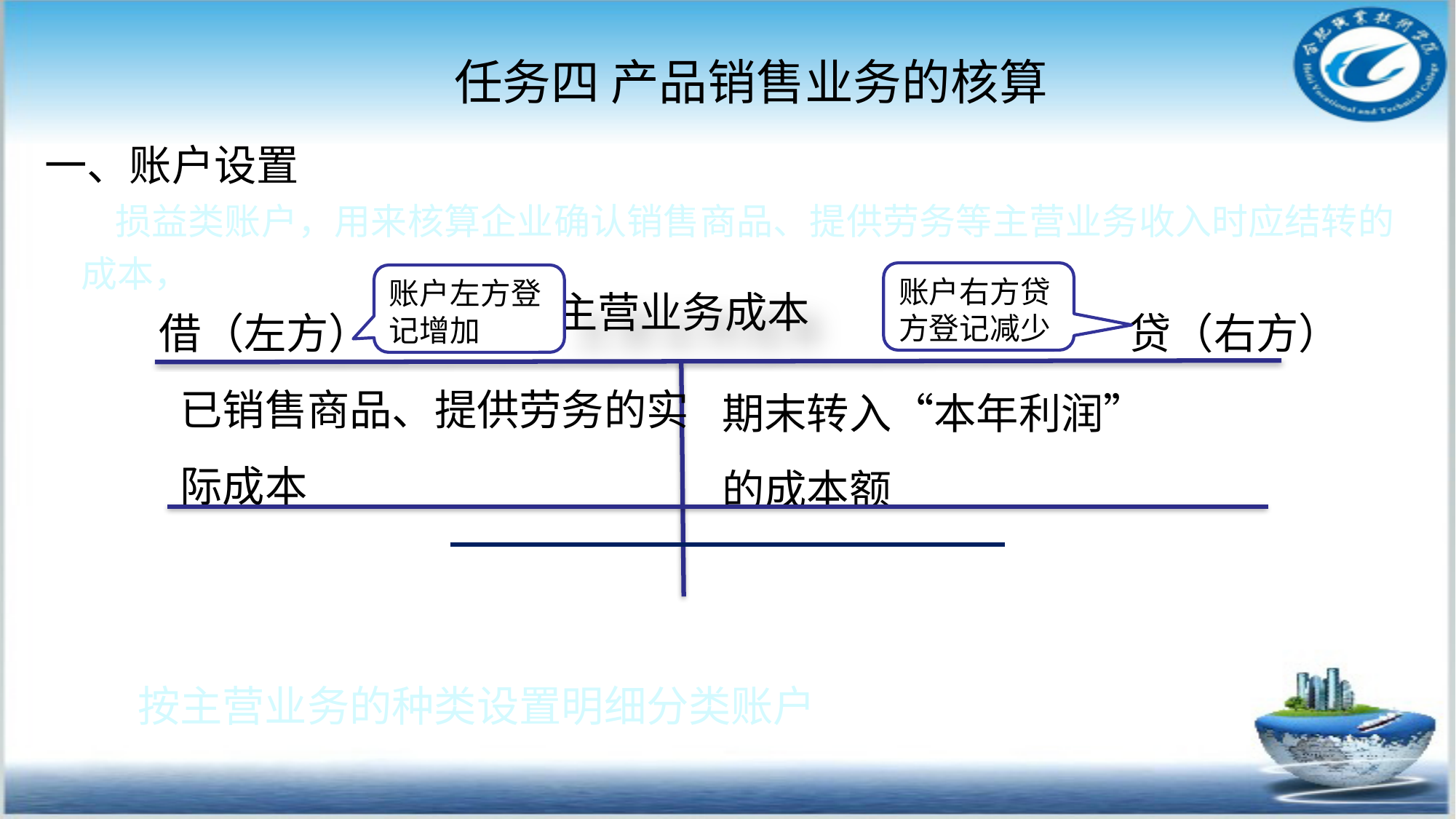

任务四 产品销售业务的核算
#
一、账户设置
   损益类账户，用来核算企业确认销售商品、提供劳务等主营业务收入时应结转的成本，
账户右方贷方登记减少
账户左方登记增加
主营业务成本
借（左方）
贷（右方）
已销售商品、提供劳务的实际成本
期末转入“本年利润”的成本额
按主营业务的种类设置明细分类账户